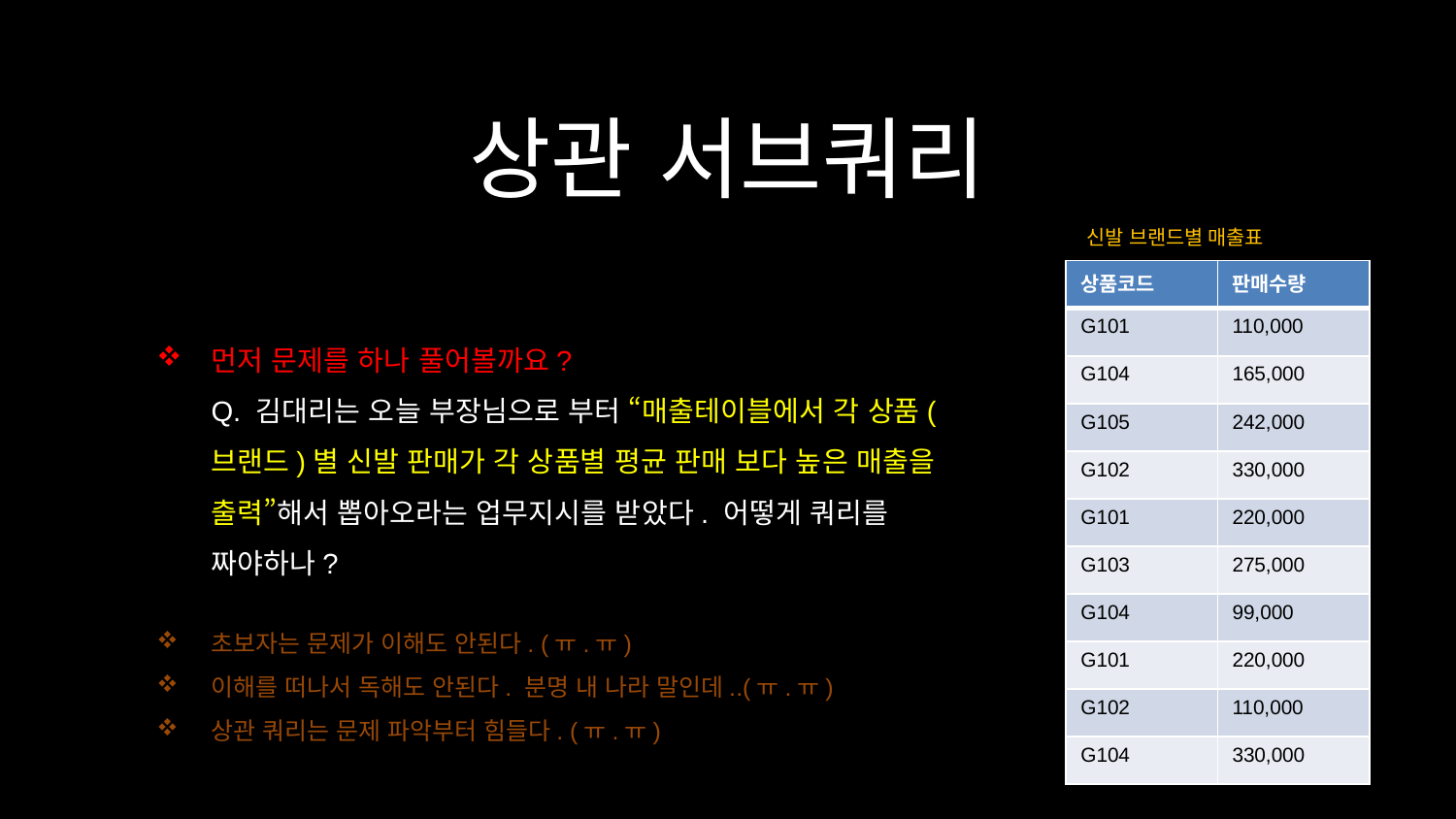

상관 서브쿼리
신발 브랜드별 매출표
| 상품코드 | 판매수량 |
| --- | --- |
| G101 | 110,000 |
| G104 | 165,000 |
| G105 | 242,000 |
| G102 | 330,000 |
| G101 | 220,000 |
| G103 | 275,000 |
| G104 | 99,000 |
| G101 | 220,000 |
| G102 | 110,000 |
| G104 | 330,000 |
먼저 문제를 하나 풀어볼까요?
Q. 김대리는 오늘 부장님으로 부터 “매출테이블에서 각 상품(브랜드)별 신발 판매가 각 상품별 평균 판매 보다 높은 매출을 출력”해서 뽑아오라는 업무지시를 받았다. 어떻게 쿼리를 짜야하나?
초보자는 문제가 이해도 안된다. (ㅠ.ㅠ)
이해를 떠나서 독해도 안된다. 분명 내 나라 말인데..(ㅠ.ㅠ)
상관 쿼리는 문제 파악부터 힘들다. (ㅠ.ㅠ)